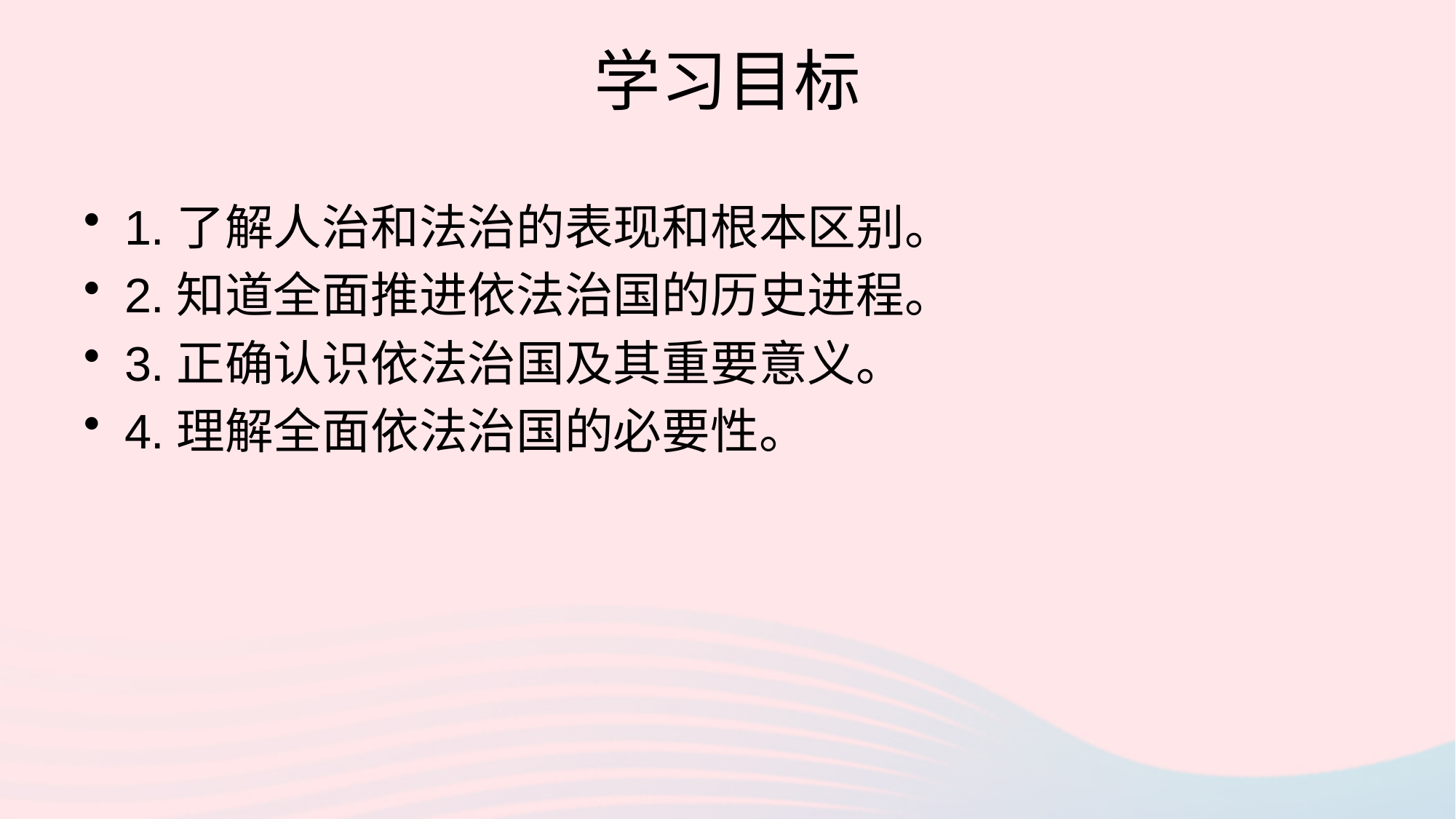

# 学习目标
1.了解人治和法治的表现和根本区别。
2.知道全面推进依法治国的历史进程。
3.正确认识依法治国及其重要意义。
4.理解全面依法治国的必要性。